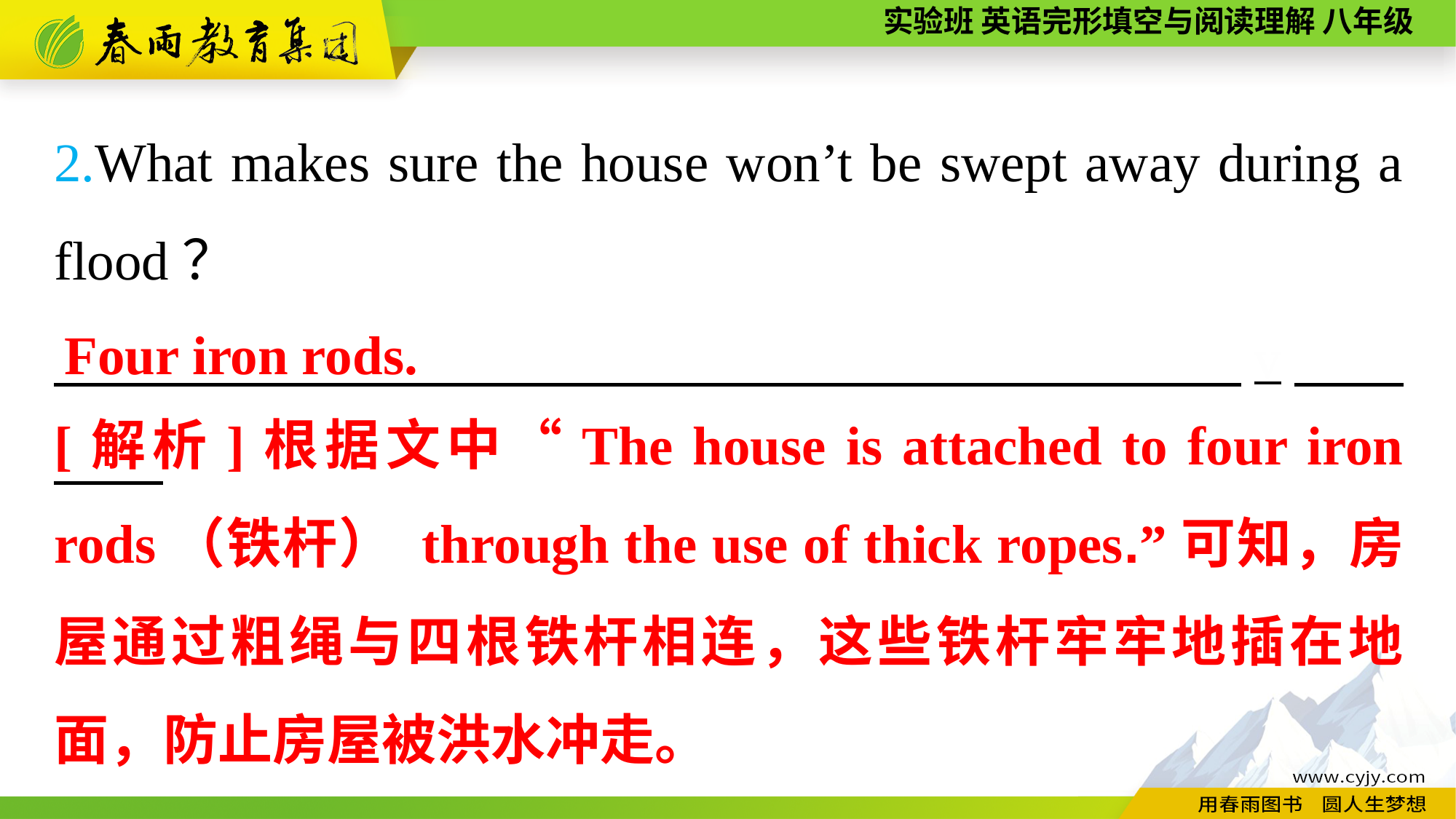

2.What makes sure the house won’t be swept away during a flood？
　　                                                                                        v
Four iron rods.
[解析]根据文中“The house is attached to four iron rods（铁杆） through the use of thick ropes.”可知，房屋通过粗绳与四根铁杆相连，这些铁杆牢牢地插在地面，防止房屋被洪水冲走。